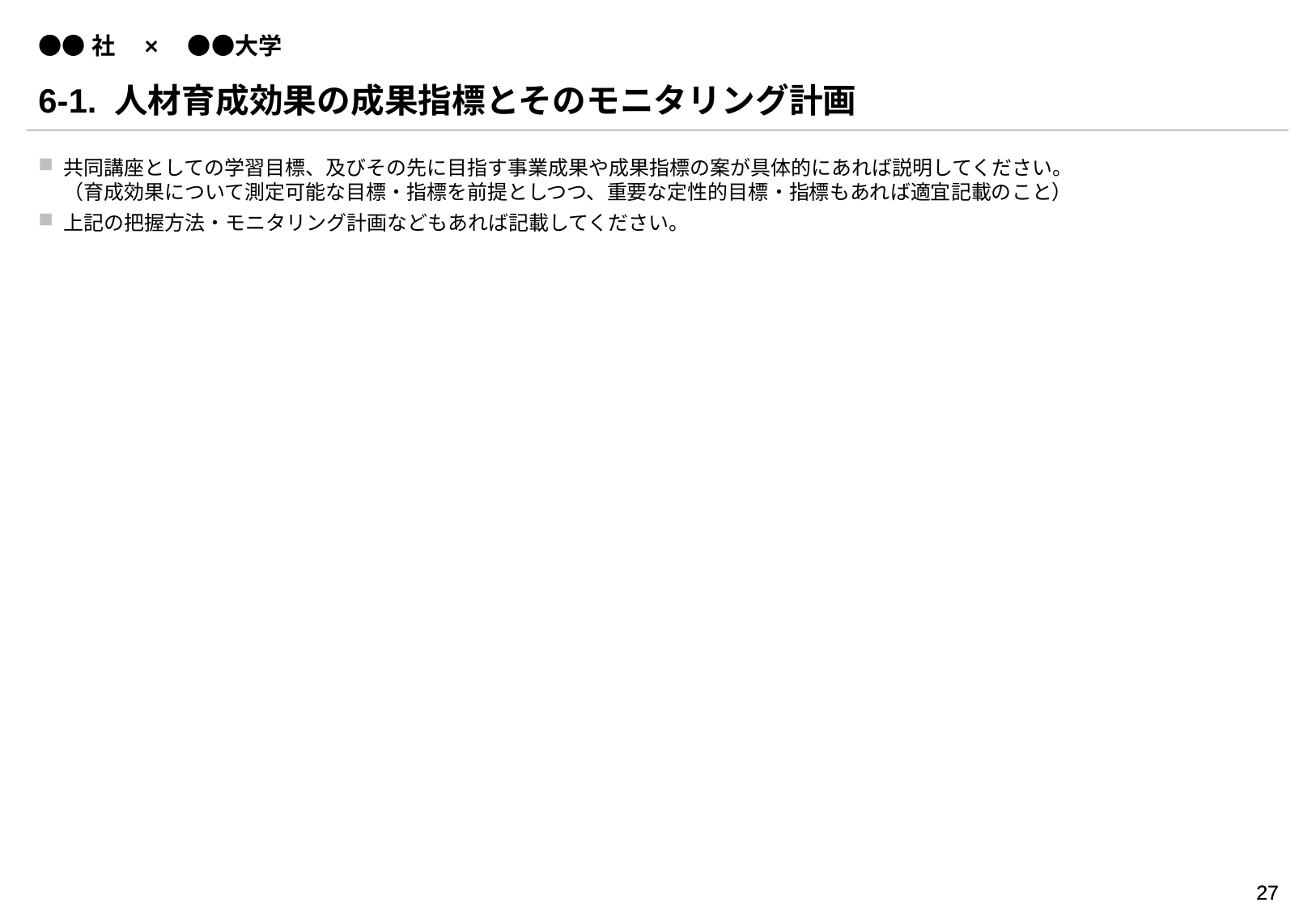

# ●●社　×　●●大学
6-1. 人材育成効果の成果指標とそのモニタリング計画
共同講座としての学習目標、及びその先に目指す事業成果や成果指標の案が具体的にあれば説明してください。
（育成効果について測定可能な目標・指標を前提としつつ、重要な定性的目標・指標もあれば適宜記載のこと）
上記の把握方法・モニタリング計画などもあれば記載してください。